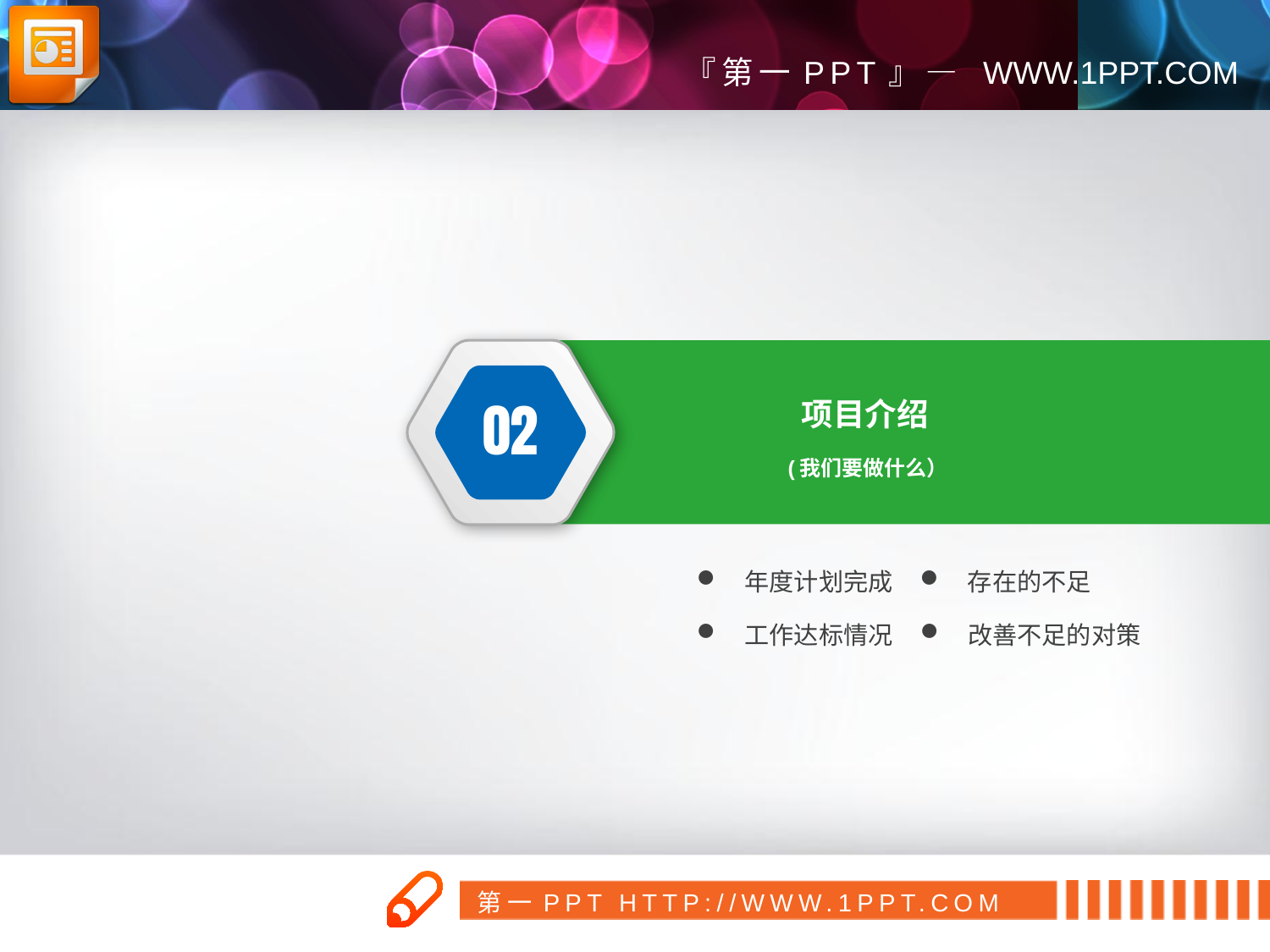

02

项目介绍
(我们要做什么）
年度计划完成
存在的不足
工作达标情况
改善不足的对策